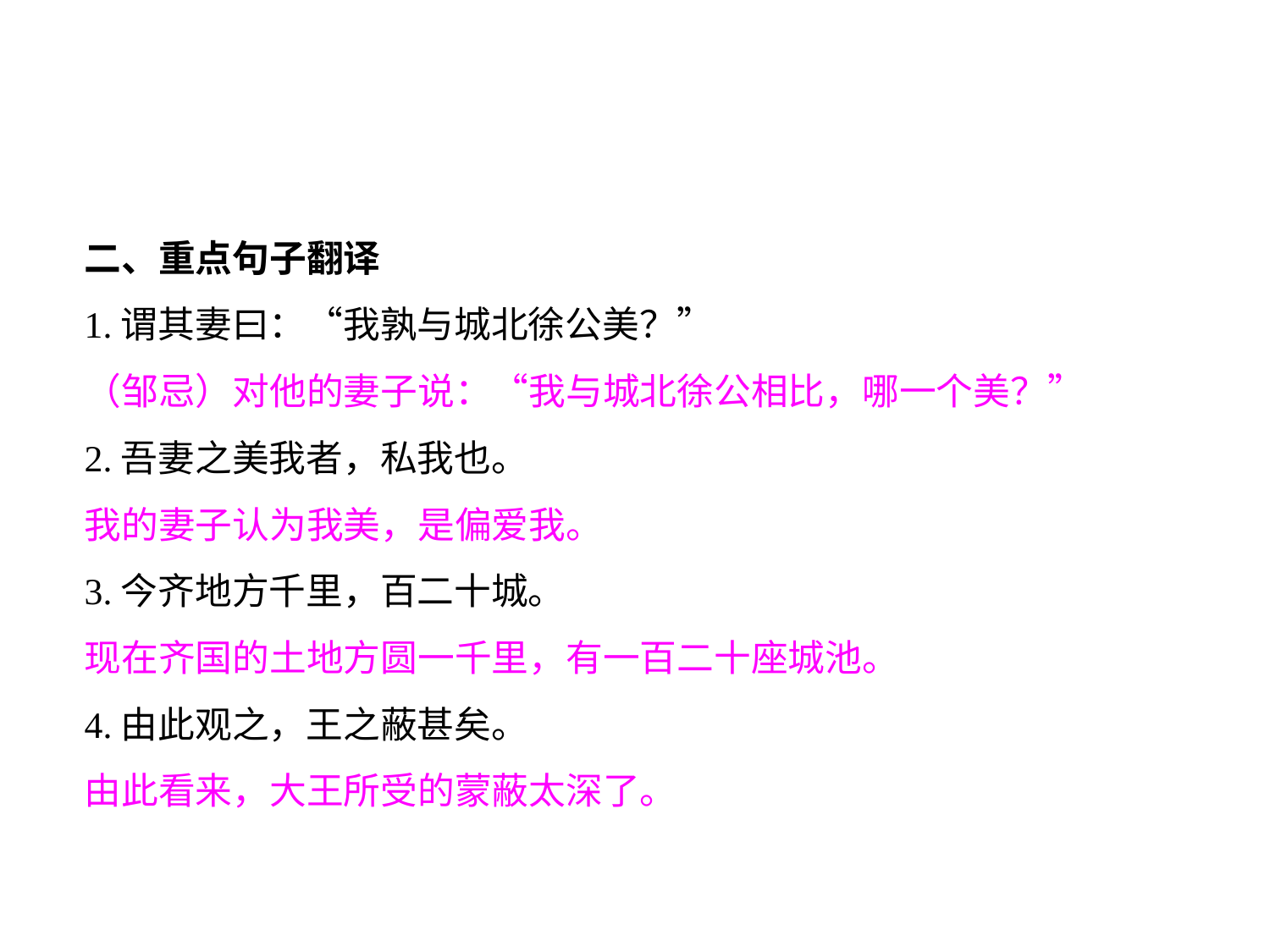

二、重点句子翻译
1.谓其妻曰：“我孰与城北徐公美？”
（邹忌）对他的妻子说：“我与城北徐公相比，哪一个美？”
2.吾妻之美我者，私我也。
我的妻子认为我美，是偏爱我。
3.今齐地方千里，百二十城。
现在齐国的土地方圆一千里，有一百二十座城池。
4.由此观之，王之蔽甚矣。
由此看来，大王所受的蒙蔽太深了。